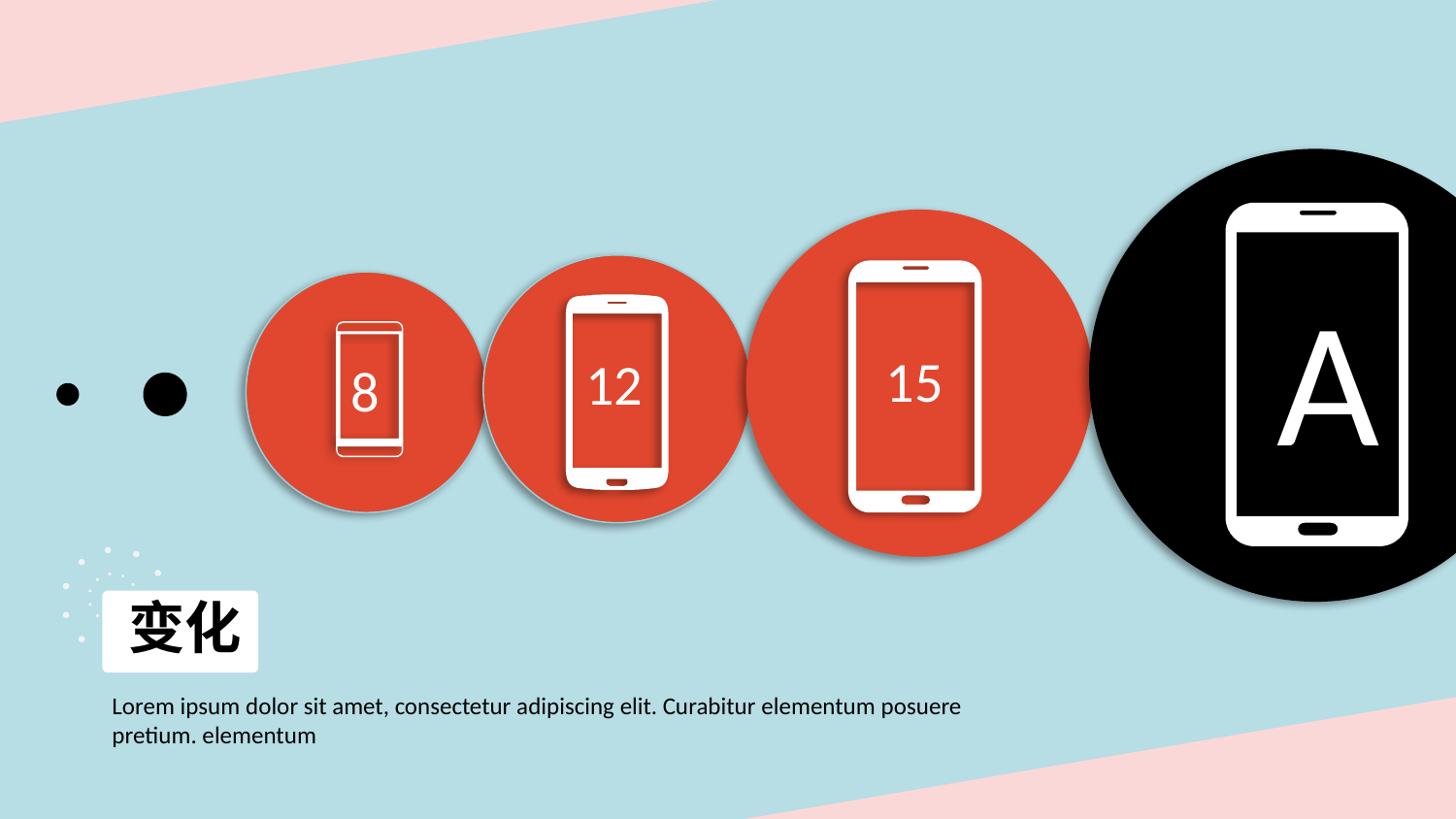

A

15
12
8

变化

Lorem ipsum dolor sit amet, consectetur adipiscing elit. Curabitur elementum posuere pretium. elementum